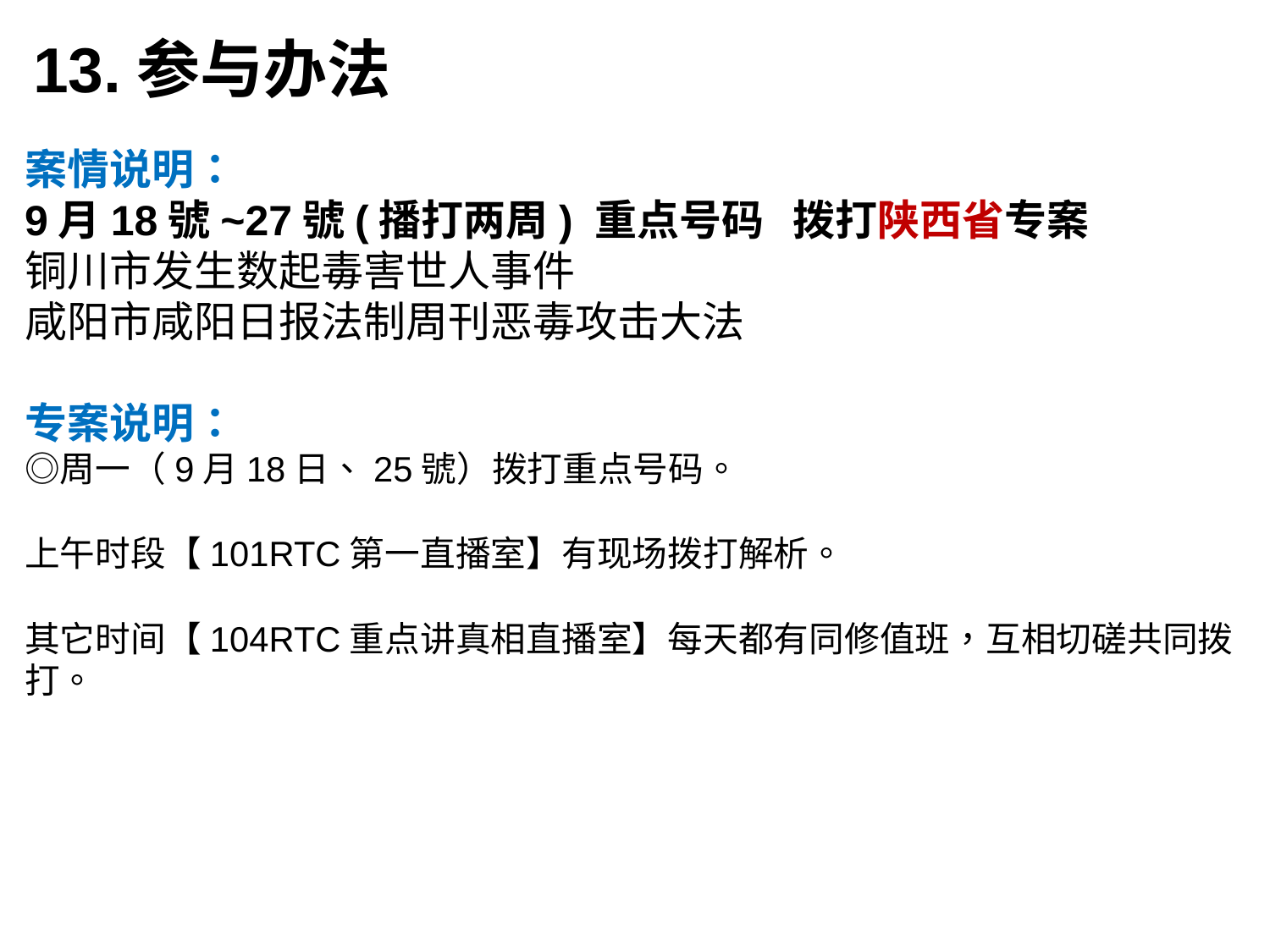

13.参与办法
案情说明：
9月18號~27號(播打两周) 重点号码   拨打陕西省专案
铜川市发生数起毒害世人事件
咸阳市咸阳日报法制周刊恶毒攻击大法

专案说明：
◎周一（9月18日、25號）拨打重点号码。
上午时段【101RTC第一直播室】有现场拨打解析。

其它时间【104RTC重点讲真相直播室】每天都有同修值班，互相切磋共同拨打。